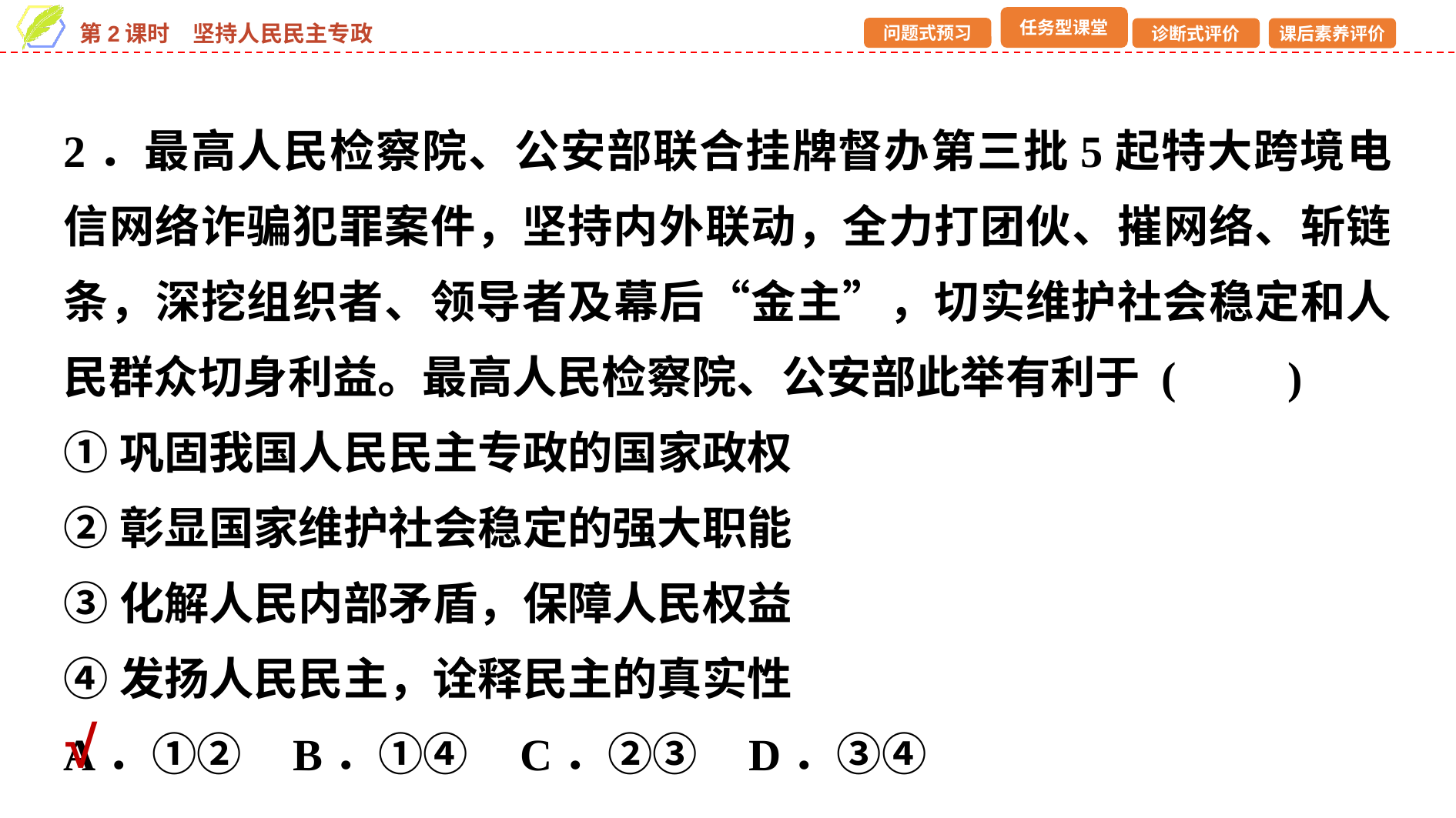

2．最高人民检察院、公安部联合挂牌督办第三批5起特大跨境电信网络诈骗犯罪案件，坚持内外联动，全力打团伙、摧网络、斩链条，深挖组织者、领导者及幕后“金主”，切实维护社会稳定和人民群众切身利益。最高人民检察院、公安部此举有利于 (　　)
①巩固我国人民民主专政的国家政权
②彰显国家维护社会稳定的强大职能
③化解人民内部矛盾，保障人民权益
④发扬人民民主，诠释民主的真实性
A．①②    B．①④    C．②③    D．③④
√